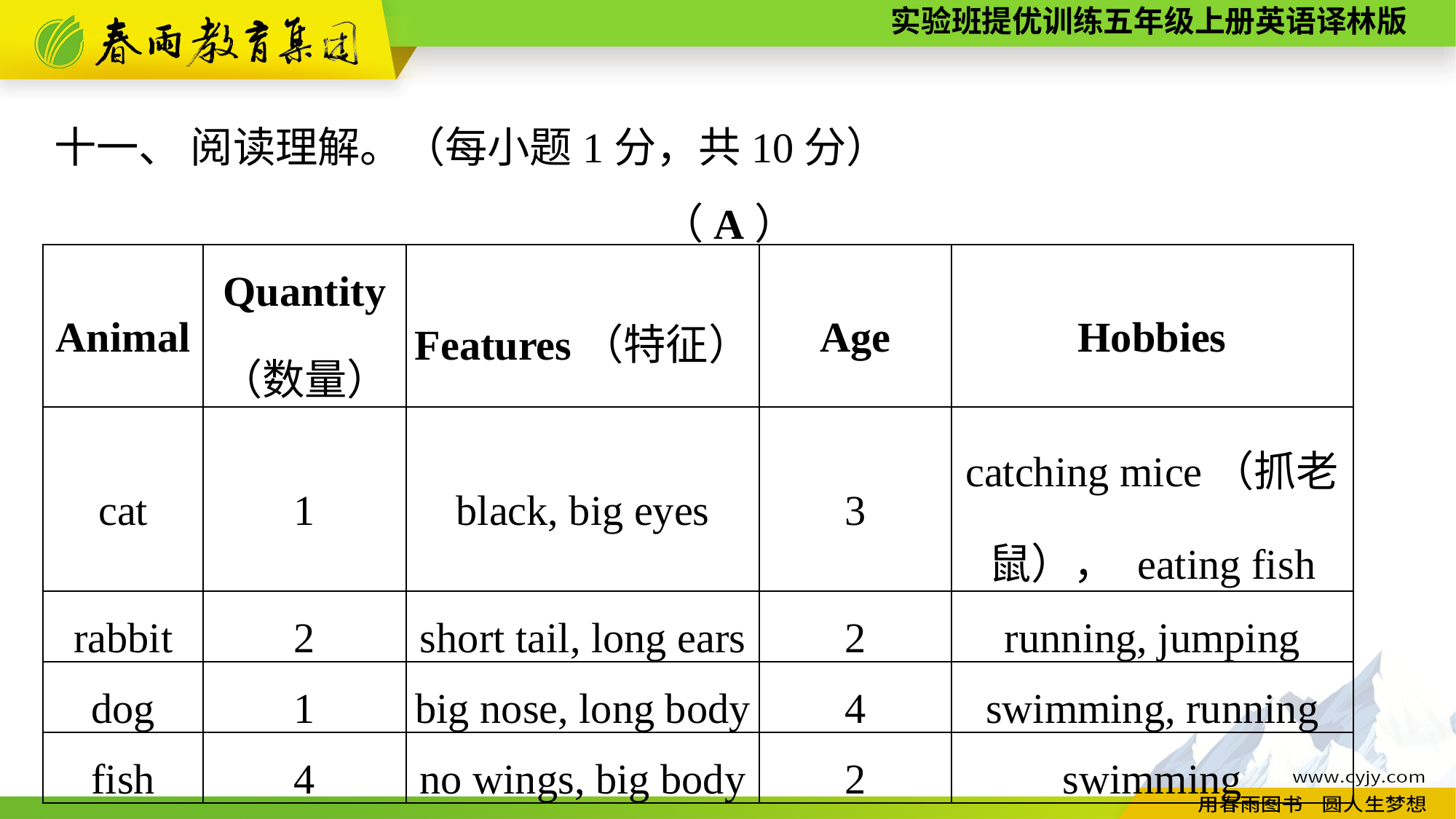

十一、 阅读理解。（每小题1分，共10分）
（A）
| Animal | Quantity （数量） | Features（特征） | Age | Hobbies |
| --- | --- | --- | --- | --- |
| cat | 1 | black, big eyes | 3 | catching mice（抓老鼠）， eating fish |
| rabbit | 2 | short tail, long ears | 2 | running, jumping |
| dog | 1 | big nose, long body | 4 | swimming, running |
| fish | 4 | no wings, big body | 2 | swimming |